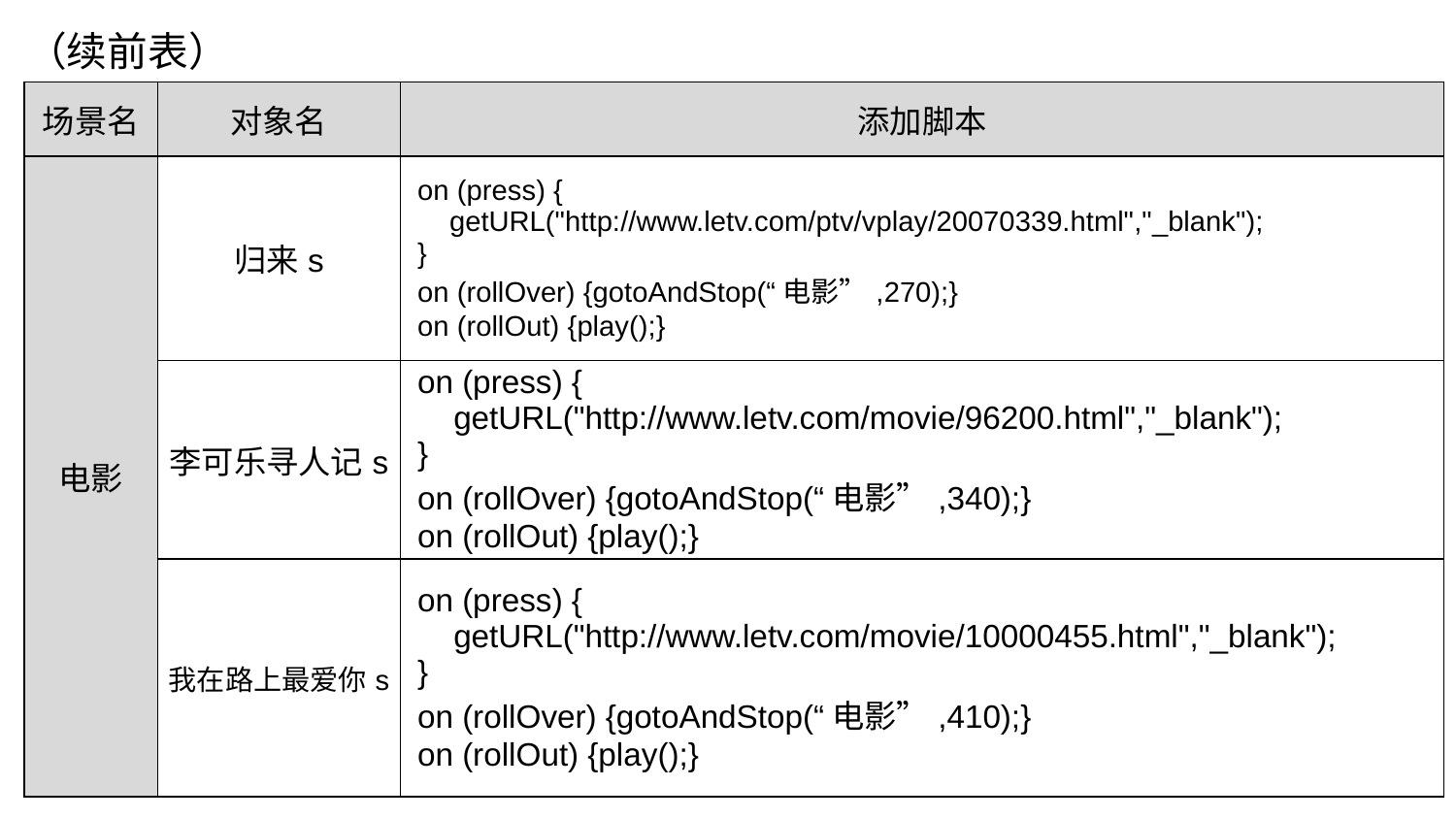

（续前表）
| 场景名 | 对象名 | 添加脚本 |
| --- | --- | --- |
| 电影 | 归来s | on (press) { getURL("http://www.letv.com/ptv/vplay/20070339.html","\_blank"); } on (rollOver) {gotoAndStop(“电影”,270);} on (rollOut) {play();} |
|  | 李可乐寻人记s | on (press) { getURL("http://www.letv.com/movie/96200.html","\_blank"); } on (rollOver) {gotoAndStop(“电影”,340);} on (rollOut) {play();} |
|  | 我在路上最爱你s | on (press) { getURL("http://www.letv.com/movie/10000455.html","\_blank"); } on (rollOver) {gotoAndStop(“电影”,410);} on (rollOut) {play();} |